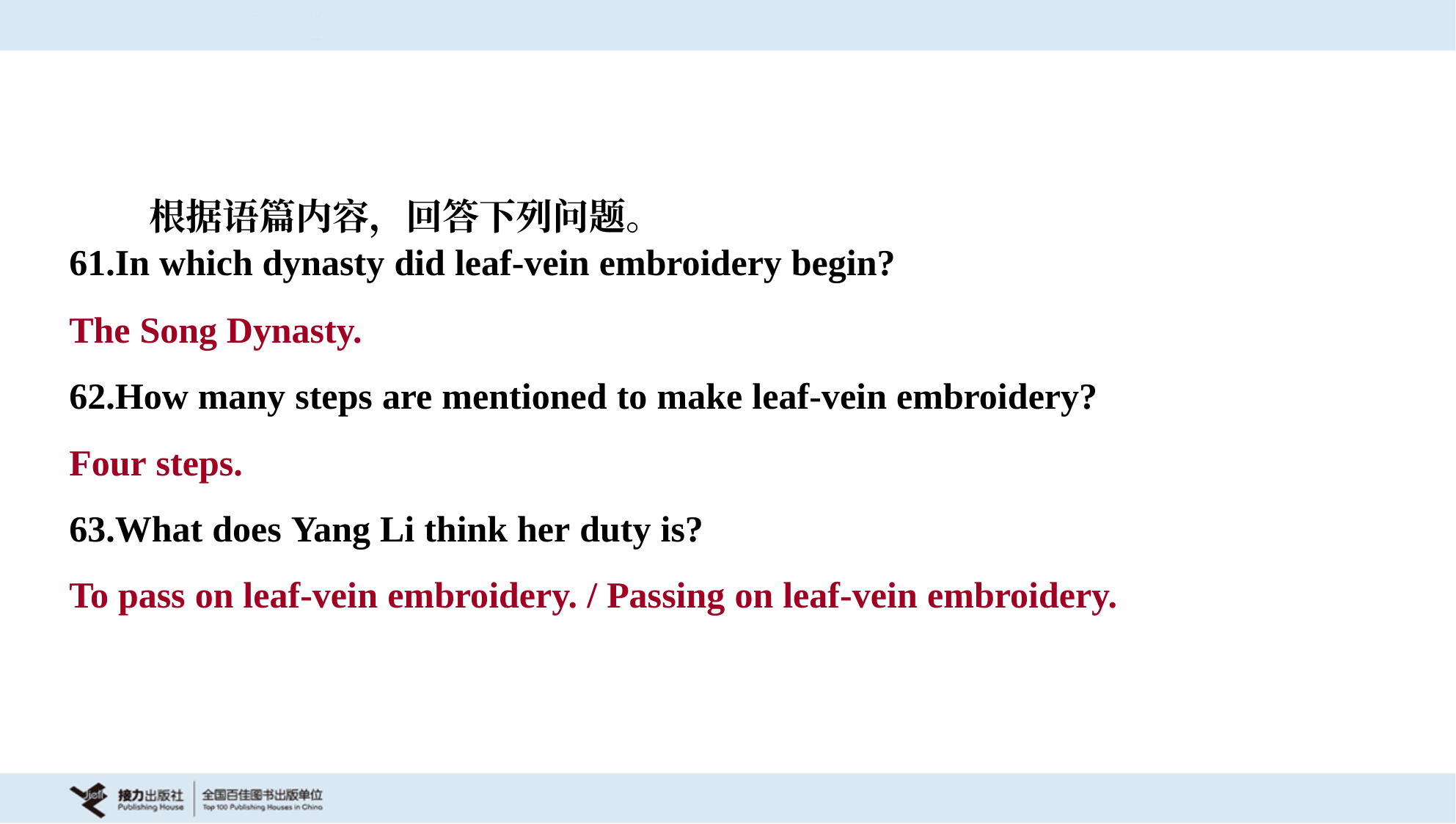

根据语篇内容，回答下列问题。
61.In which dynasty did leaf-vein embroidery begin?
The Song Dynasty.
62.How many steps are mentioned to make leaf-vein embroidery?
Four steps.
63.What does Yang Li think her duty is?
To pass on leaf-vein embroidery. / Passing on leaf-vein embroidery.